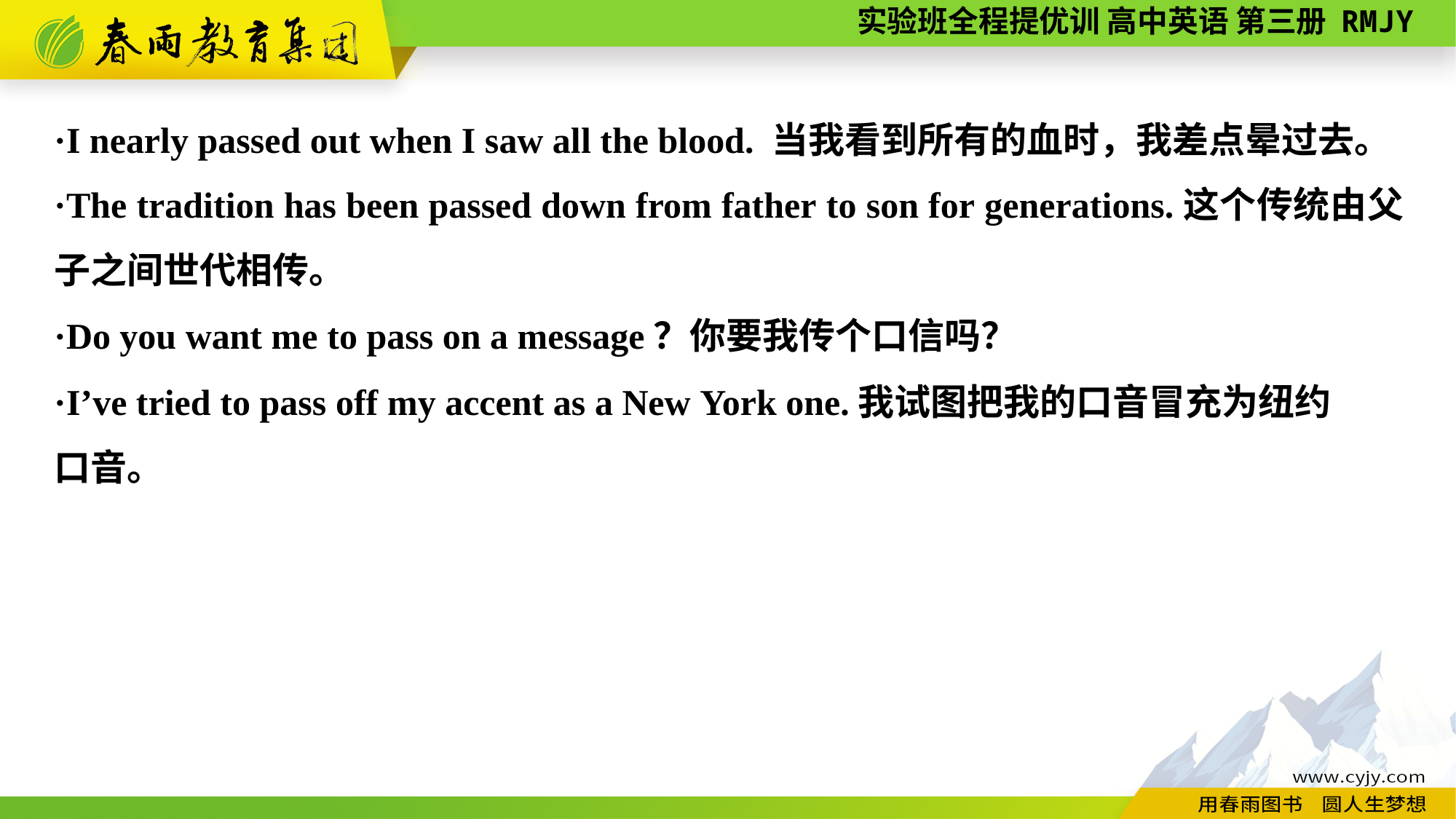

·I nearly passed out when I saw all the blood. 当我看到所有的血时，我差点晕过去。
·The tradition has been passed down from father to son for generations.这个传统由父子之间世代相传。
·Do you want me to pass on a message？你要我传个口信吗？
·I’ve tried to pass off my accent as a New York one.我试图把我的口音冒充为纽约
口音。